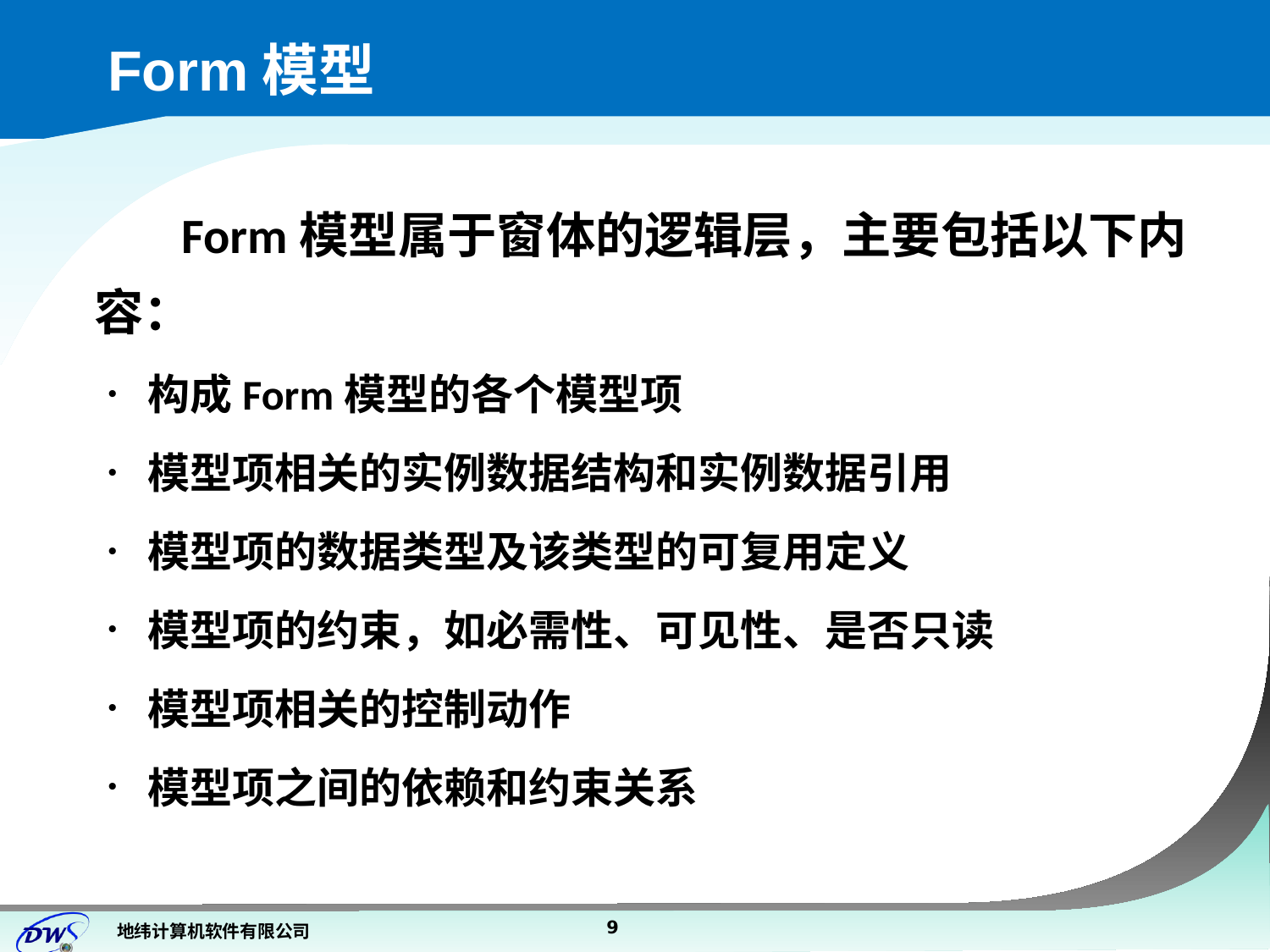

# Form模型
Form模型属于窗体的逻辑层，主要包括以下内容：
构成Form模型的各个模型项
模型项相关的实例数据结构和实例数据引用
模型项的数据类型及该类型的可复用定义
模型项的约束，如必需性、可见性、是否只读
模型项相关的控制动作
模型项之间的依赖和约束关系

9
地纬计算机软件有限公司